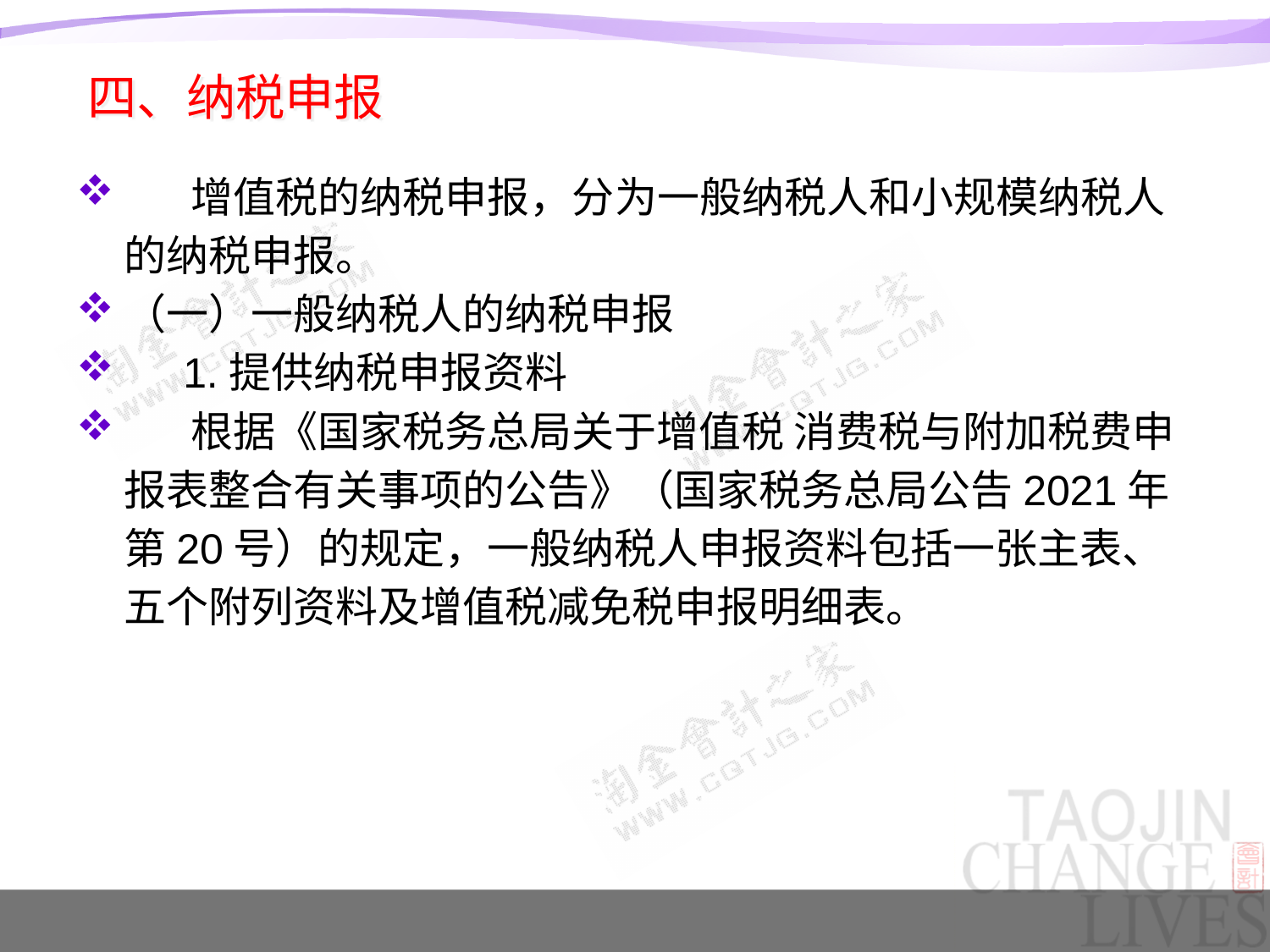

# 四、纳税申报
      增值税的纳税申报，分为一般纳税人和小规模纳税人的纳税申报。
（一）一般纳税人的纳税申报
     1.提供纳税申报资料
      根据《国家税务总局关于增值税 消费税与附加税费申报表整合有关事项的公告》（国家税务总局公告2021年第20号）的规定，一般纳税人申报资料包括一张主表、五个附列资料及增值税减免税申报明细表。